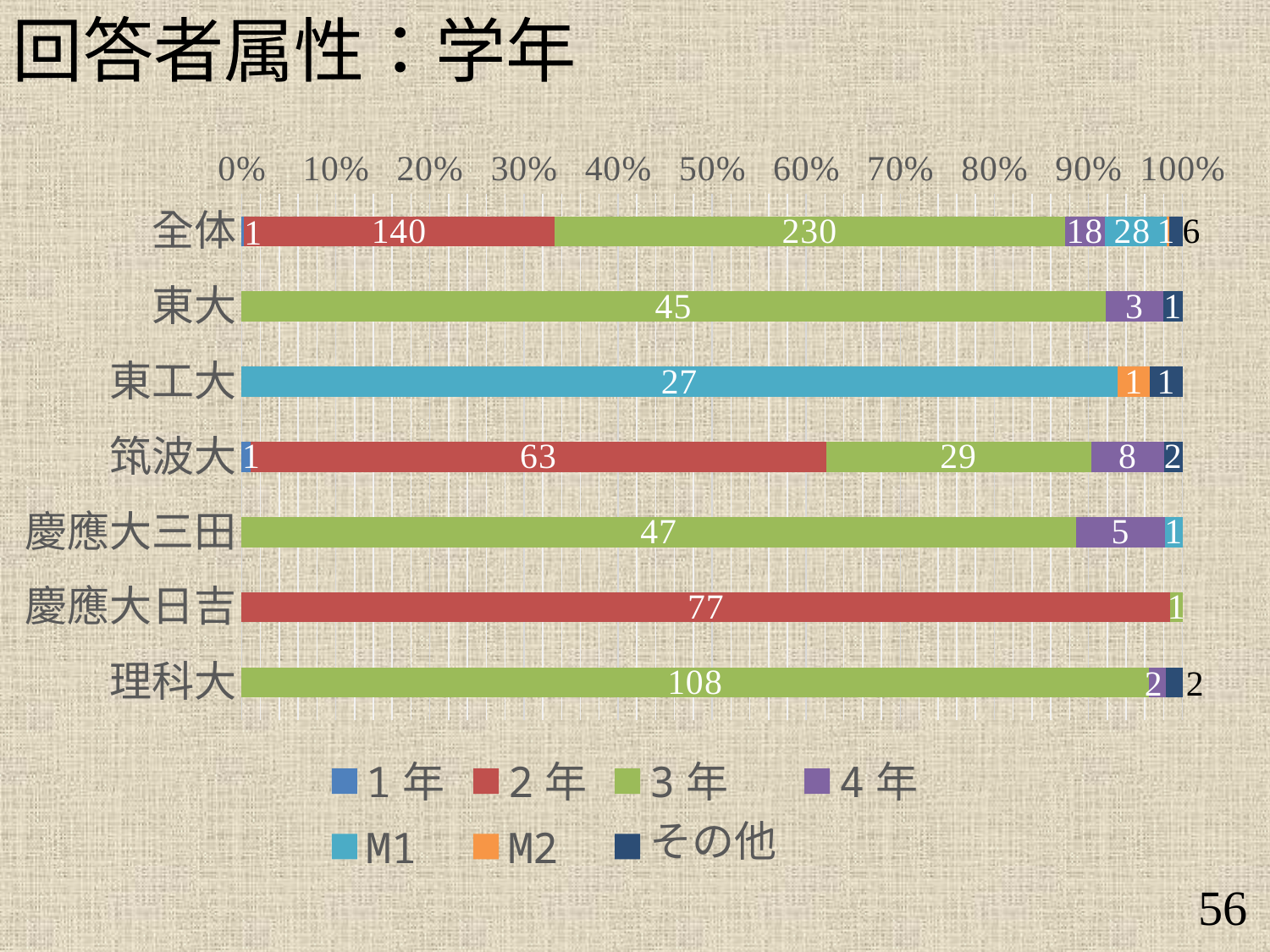

回答者属性：学年

### Chart

| Category | 1年 | 2年 | 3年 | 4年 | M1 | M2 | その他 |
|---|---|---|---|---|---|---|---|
| 全体 | 1.0 | 140.0 | 230.0 | 18.0 | 28.0 | 1.0 | 6.0 |
| 東大 | 0.0 | 0.0 | 45.0 | 3.0 | 0.0 | 0.0 | 1.0 |
| 東工大 | 0.0 | 0.0 | 0.0 | 0.0 | 27.0 | 1.0 | 1.0 |
| 筑波大 | 1.0 | 63.0 | 29.0 | 8.0 | 0.0 | 0.0 | 2.0 |
| 慶應大三田 | 0.0 | 0.0 | 47.0 | 5.0 | 1.0 | 0.0 | 0.0 |
| 慶應大日吉 | 0.0 | 77.0 | 1.0 | 0.0 | 0.0 | 0.0 | 0.0 |
| 理科大 | 0.0 | 0.0 | 108.0 | 2.0 | 0.0 | 0.0 | 2.0 |
56